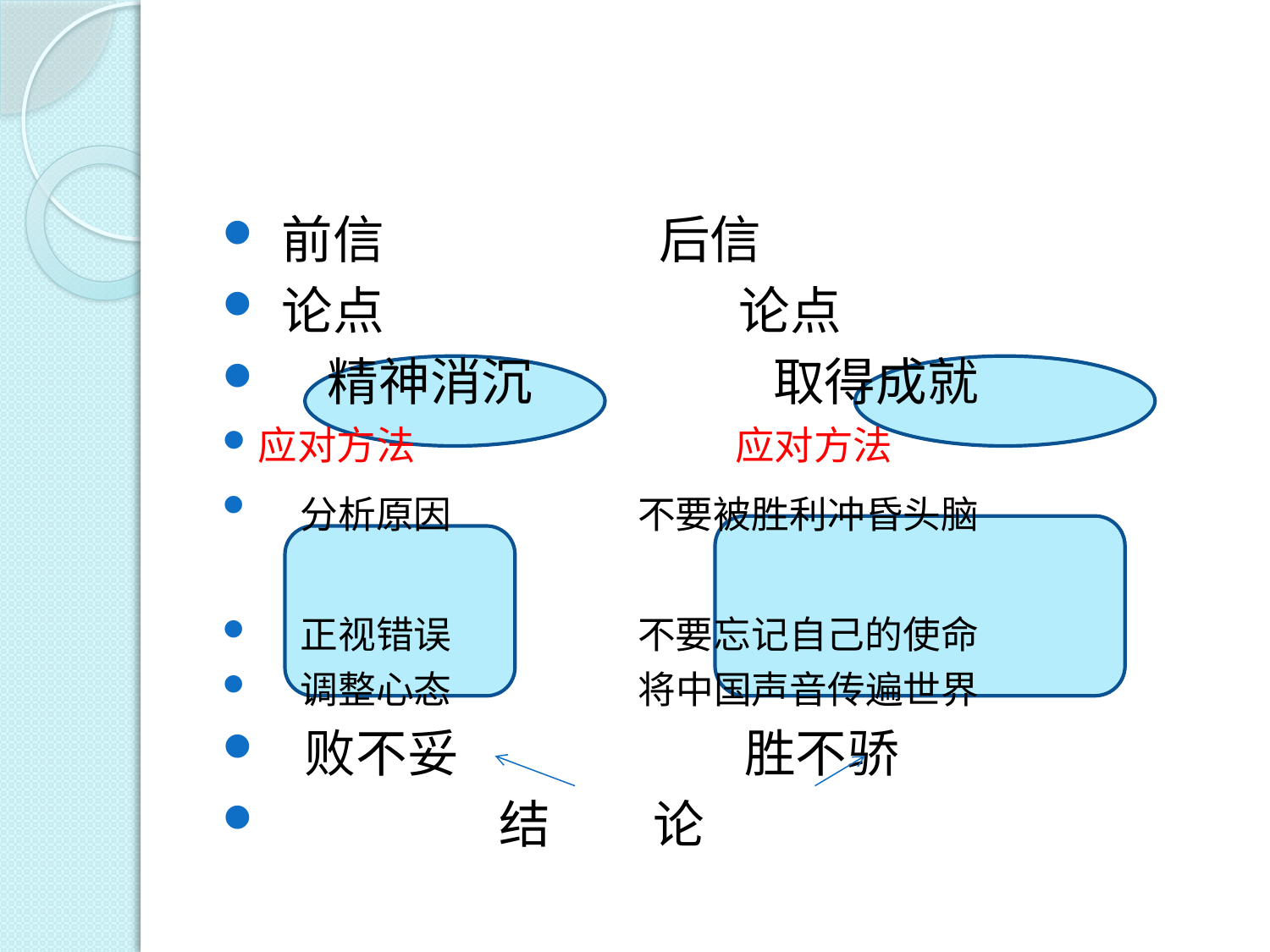

#
 前信                        后信
 论点                               论点
     精神消沉                     取得成就
应对方法                                    应对方法
    分析原因                      不要被胜利冲昏头脑
    正视错误                      不要忘记自己的使命
    调整心态                      将中国声音传遍世界
   败不妥                         胜不骄
                    结         论